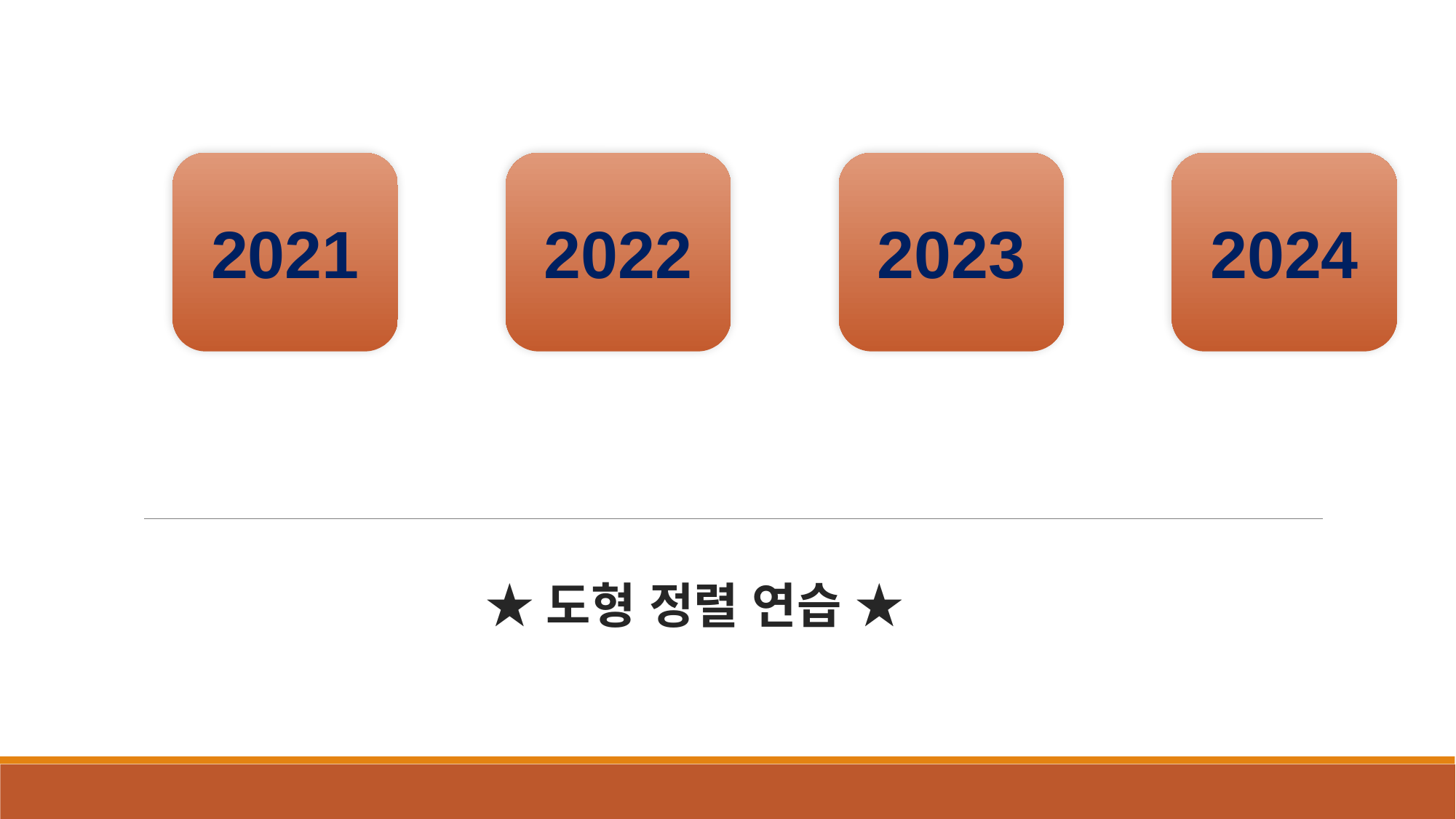

2021
2022
2023
2024
★도형 정렬 연습 ★